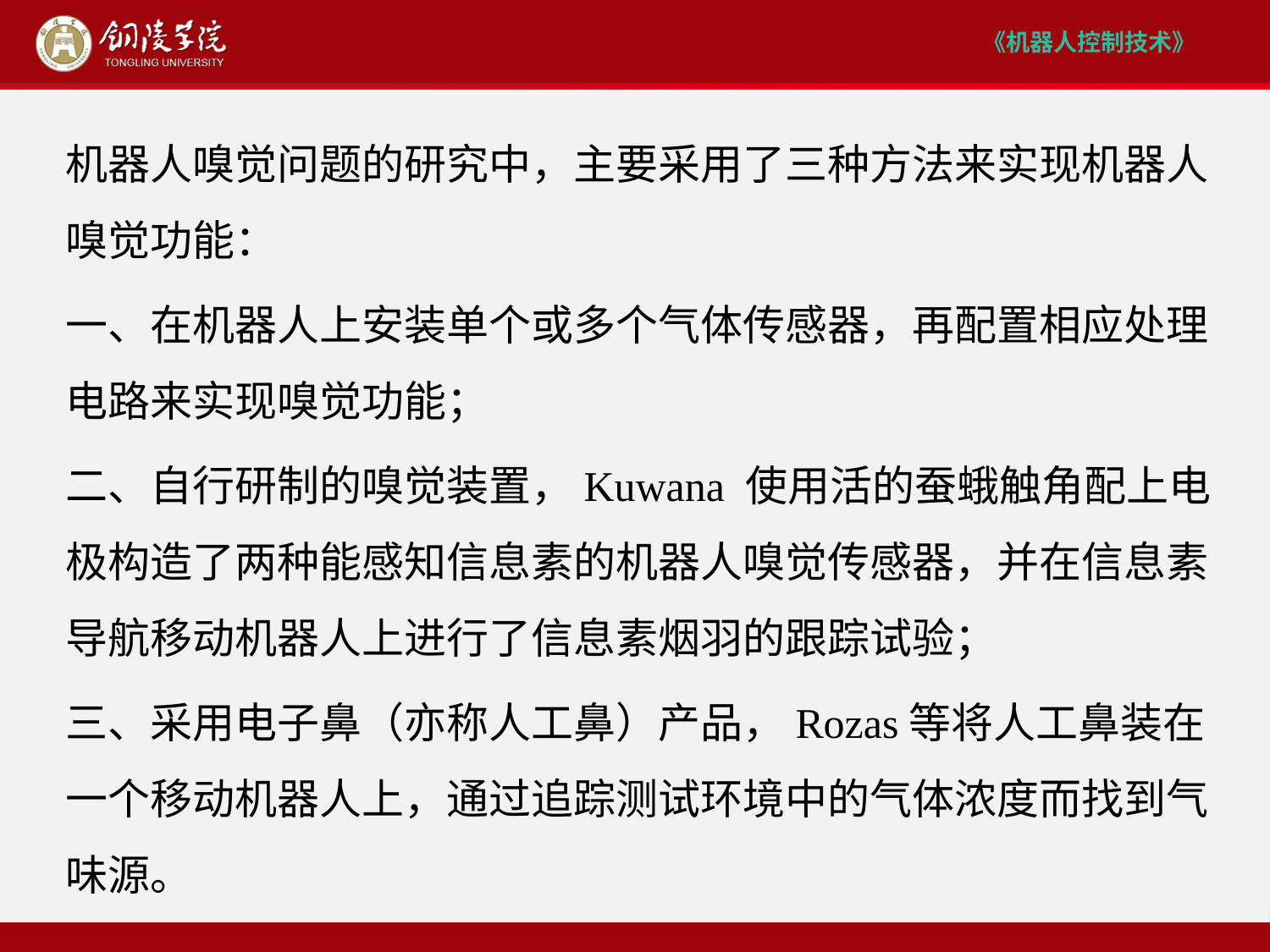

机器人嗅觉问题的研究中，主要采用了三种方法来实现机器人嗅觉功能：
一、在机器人上安装单个或多个气体传感器，再配置相应处理电路来实现嗅觉功能；
二、自行研制的嗅觉装置，Kuwana 使用活的蚕蛾触角配上电极构造了两种能感知信息素的机器人嗅觉传感器，并在信息素导航移动机器人上进行了信息素烟羽的跟踪试验；
三、采用电子鼻（亦称人工鼻）产品，Rozas等将人工鼻装在一个移动机器人上，通过追踪测试环境中的气体浓度而找到气味源。